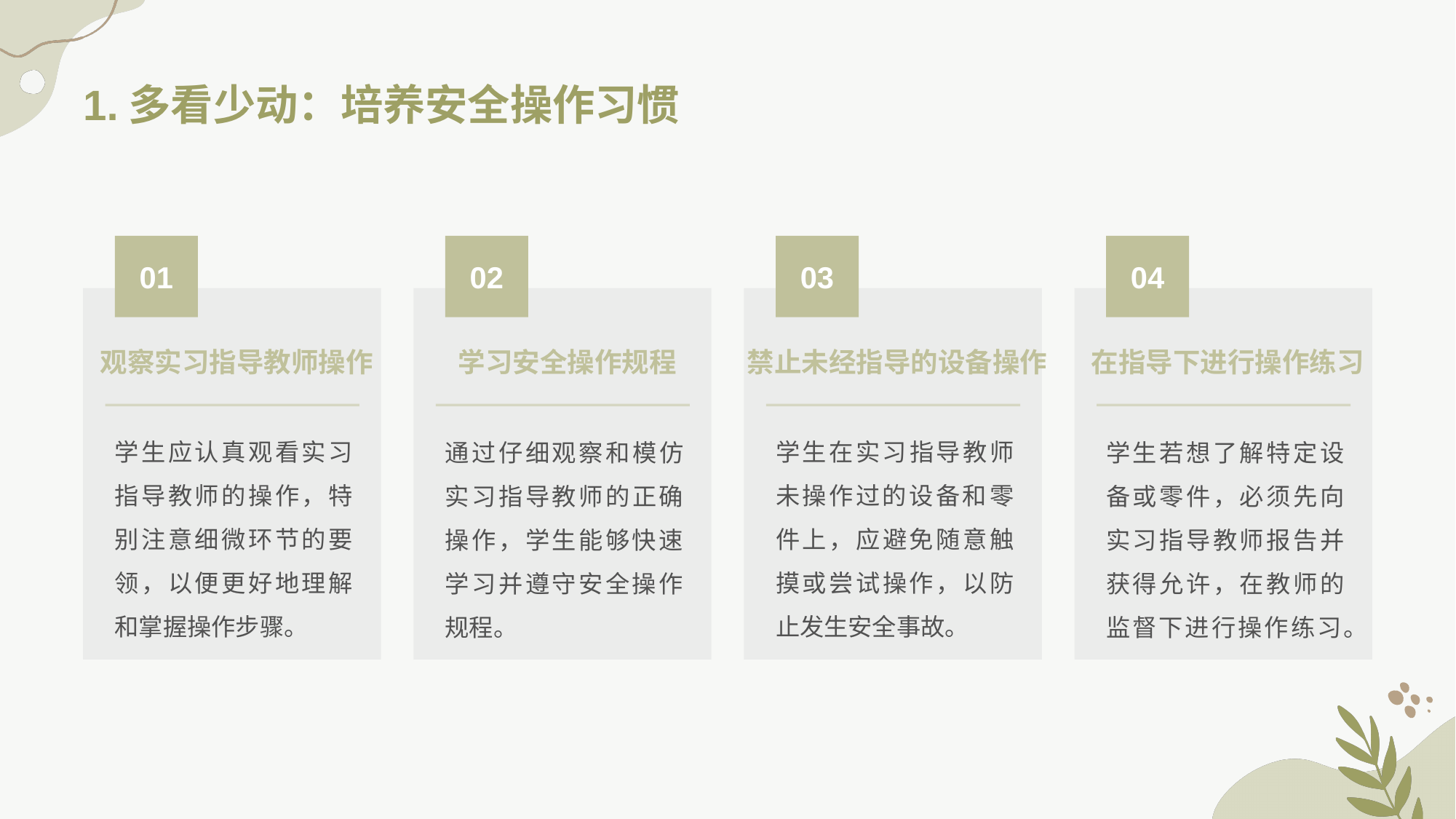

1.多看少动：培养安全操作习惯
01
02
03
04

观察实习指导教师操作
禁止未经指导的设备操作
学习安全操作规程
在指导下进行操作练习
学生应认真观看实习指导教师的操作，特别注意细微环节的要领，以便更好地理解和掌握操作步骤。
学生在实习指导教师未操作过的设备和零件上，应避免随意触摸或尝试操作，以防止发生安全事故。
通过仔细观察和模仿实习指导教师的正确操作，学生能够快速学习并遵守安全操作规程。
学生若想了解特定设备或零件，必须先向实习指导教师报告并获得允许，在教师的监督下进行操作练习。